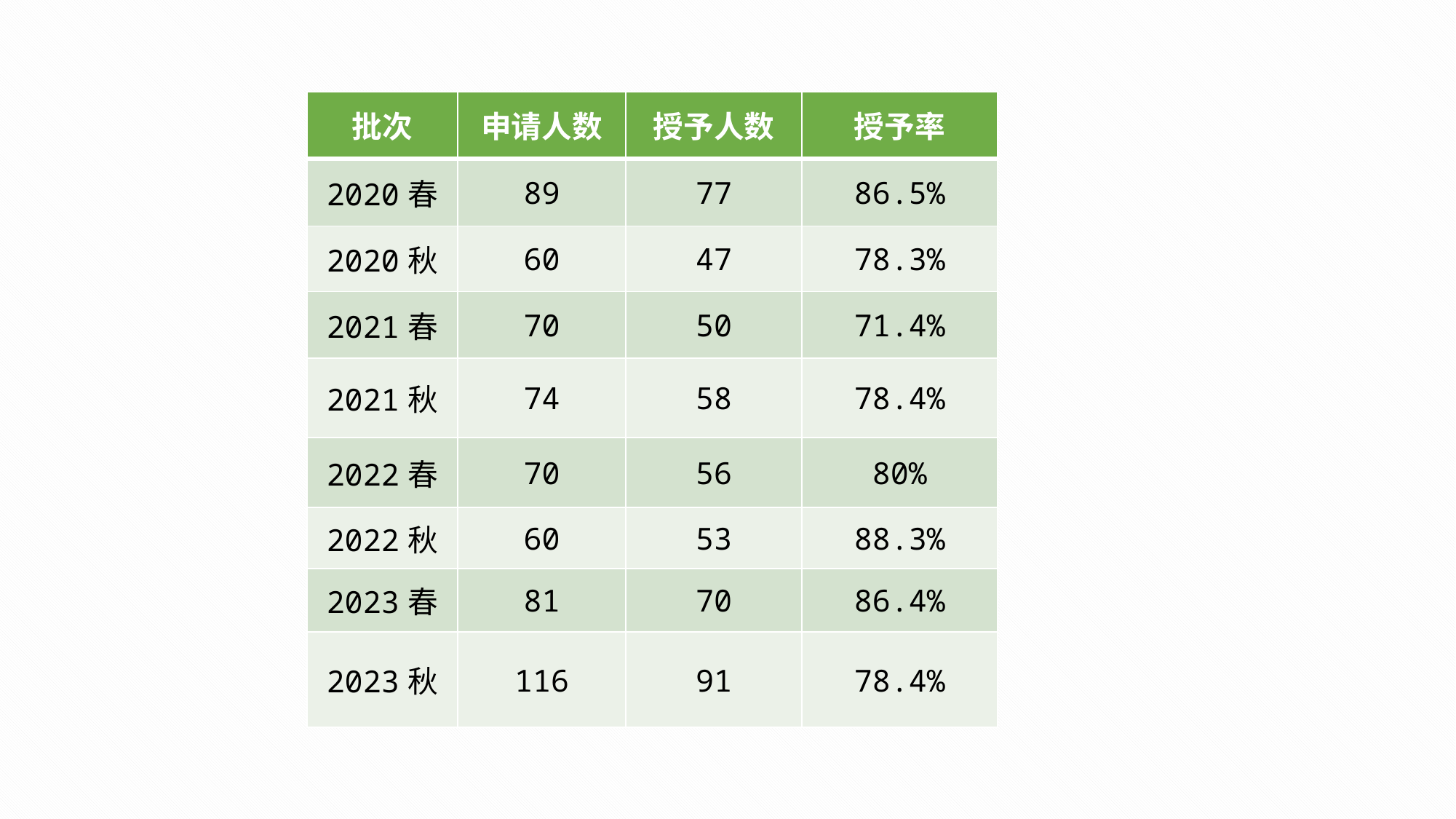

| 批次 | 申请人数 | 授予人数 | 授予率 |
| --- | --- | --- | --- |
| 2020春 | 89 | 77 | 86.5% |
| 2020秋 | 60 | 47 | 78.3% |
| 2021春 | 70 | 50 | 71.4% |
| 2021秋 | 74 | 58 | 78.4% |
| 2022春 | 70 | 56 | 80% |
| 2022秋 | 60 | 53 | 88.3% |
| 2023春 | 81 | 70 | 86.4% |
| 2023秋 | 116 | 91 | 78.4% |